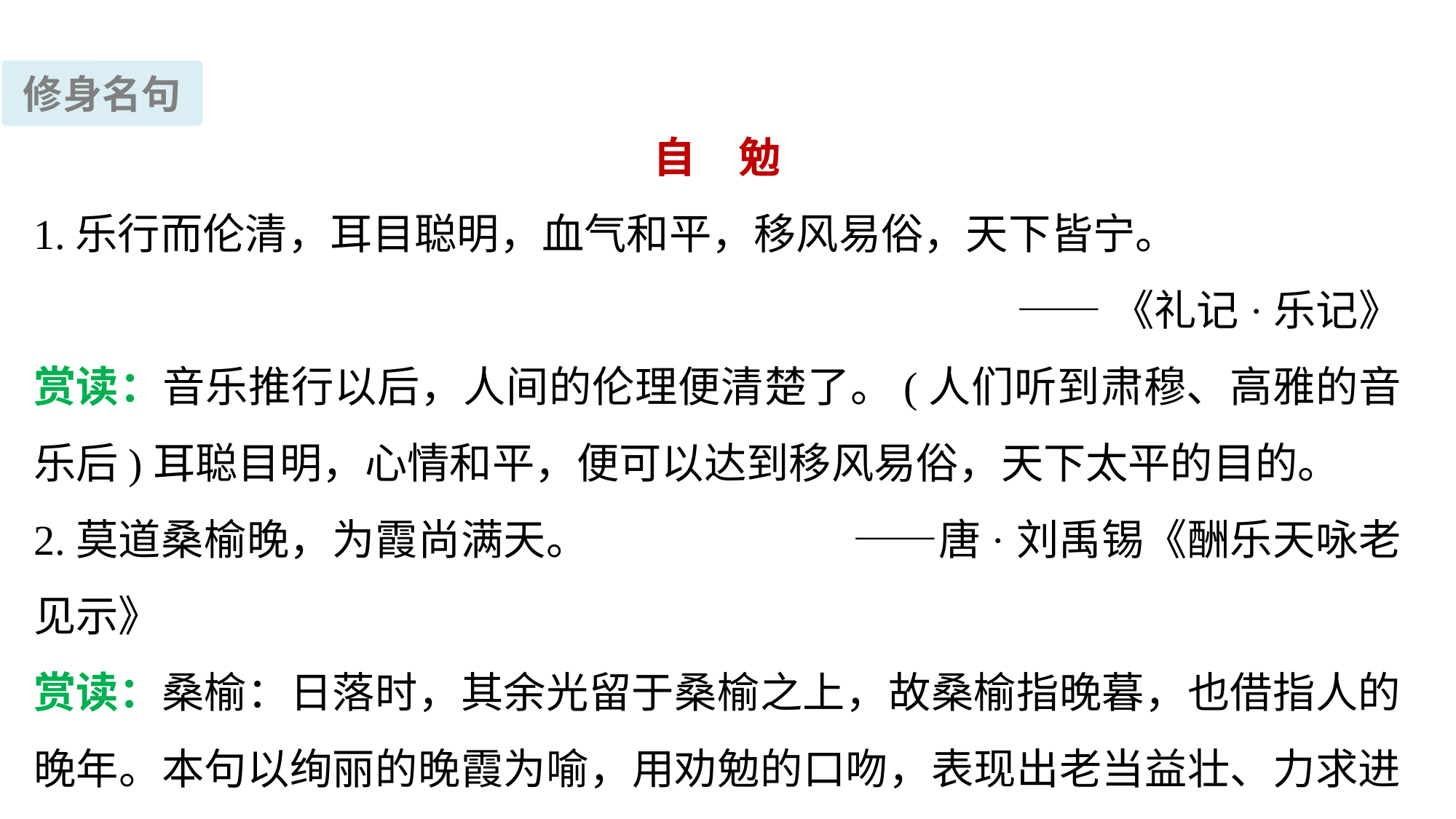

修身名句
自　勉
1.乐行而伦清，耳目聪明，血气和平，移风易俗，天下皆宁。
——《礼记·乐记》
赏读：音乐推行以后，人间的伦理便清楚了。(人们听到肃穆、高雅的音乐后)耳聪目明，心情和平，便可以达到移风易俗，天下太平的目的。
2.莫道桑榆晚，为霞尚满天。		     ——唐·刘禹锡《酬乐天咏老见示》
赏读：桑榆：日落时，其余光留于桑榆之上，故桑榆指晚暮，也借指人的晚年。本句以绚丽的晚霞为喻，用劝勉的口吻，表现出老当益壮、力求进取的精神。